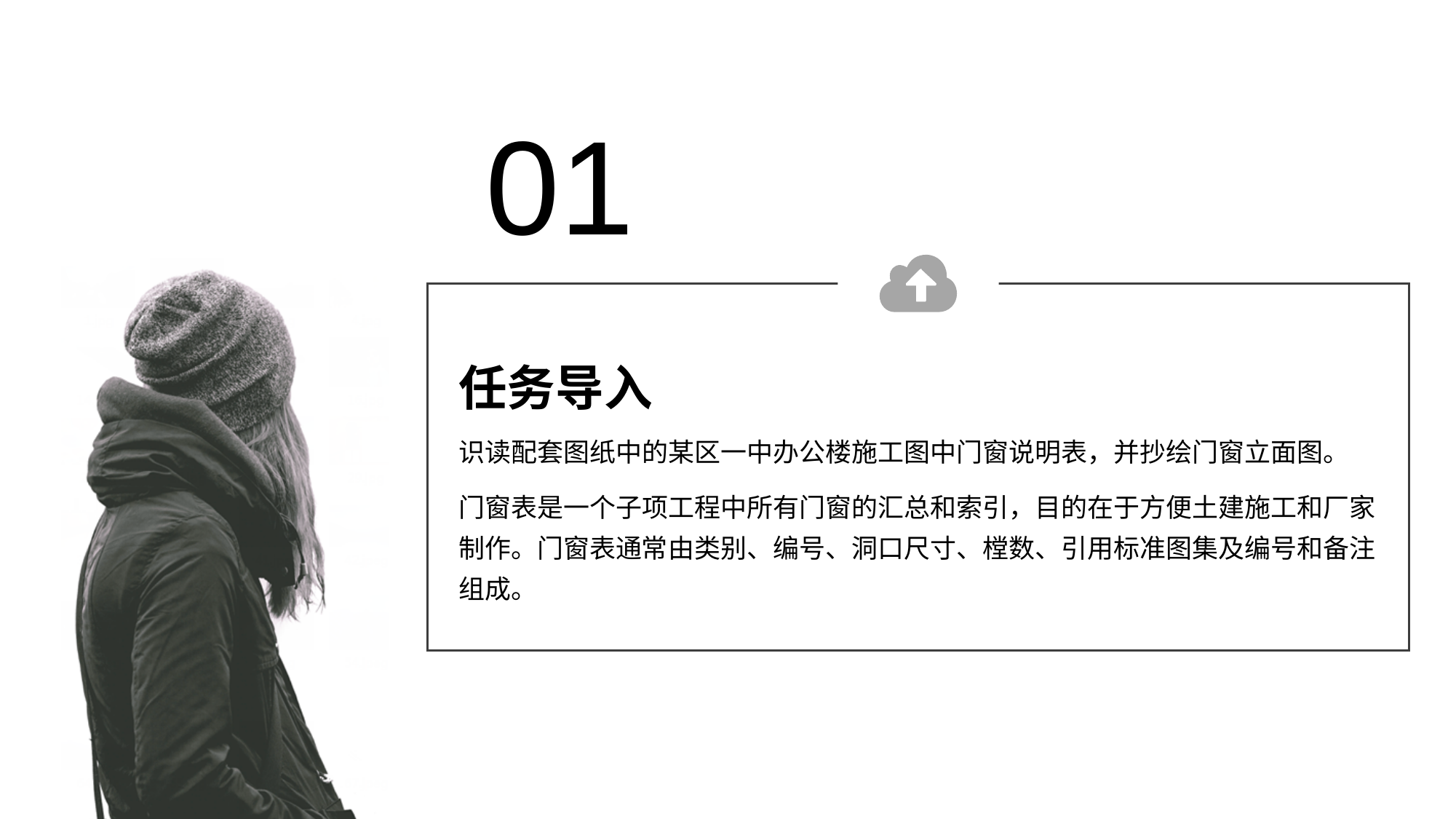

01
任务导入
识读配套图纸中的某区一中办公楼施工图中门窗说明表，并抄绘门窗立面图。
门窗表是一个子项工程中所有门窗的汇总和索引，目的在于方便土建施工和厂家制作。门窗表通常由类别、编号、洞口尺寸、樘数、引用标准图集及编号和备注组成。